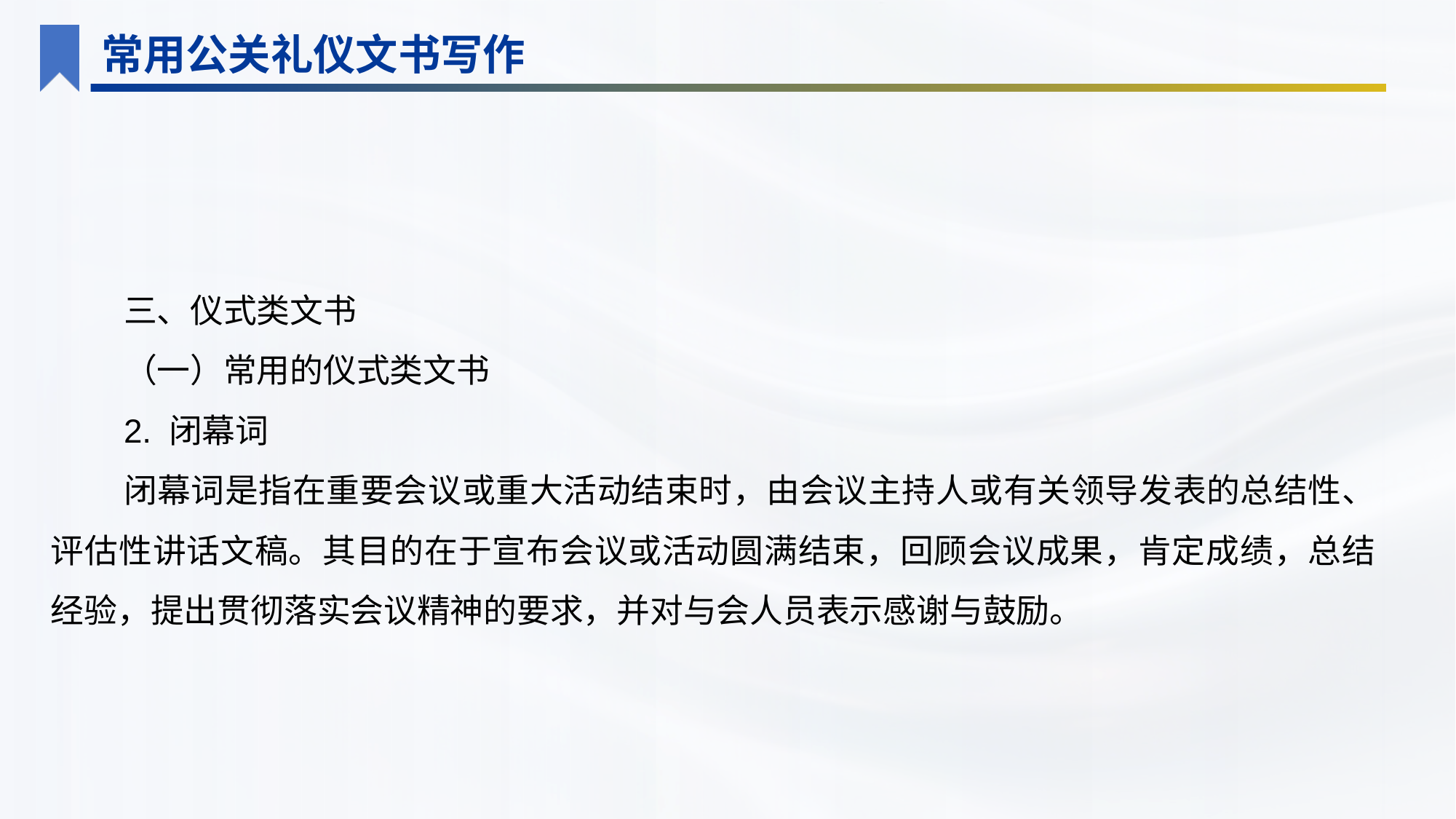

常用公关礼仪文书写作
三、仪式类文书
（一）常用的仪式类文书
2. 闭幕词
闭幕词是指在重要会议或重大活动结束时，由会议主持人或有关领导发表的总结性、评估性讲话文稿。其目的在于宣布会议或活动圆满结束，回顾会议成果，肯定成绩，总结经验，提出贯彻落实会议精神的要求，并对与会人员表示感谢与鼓励。